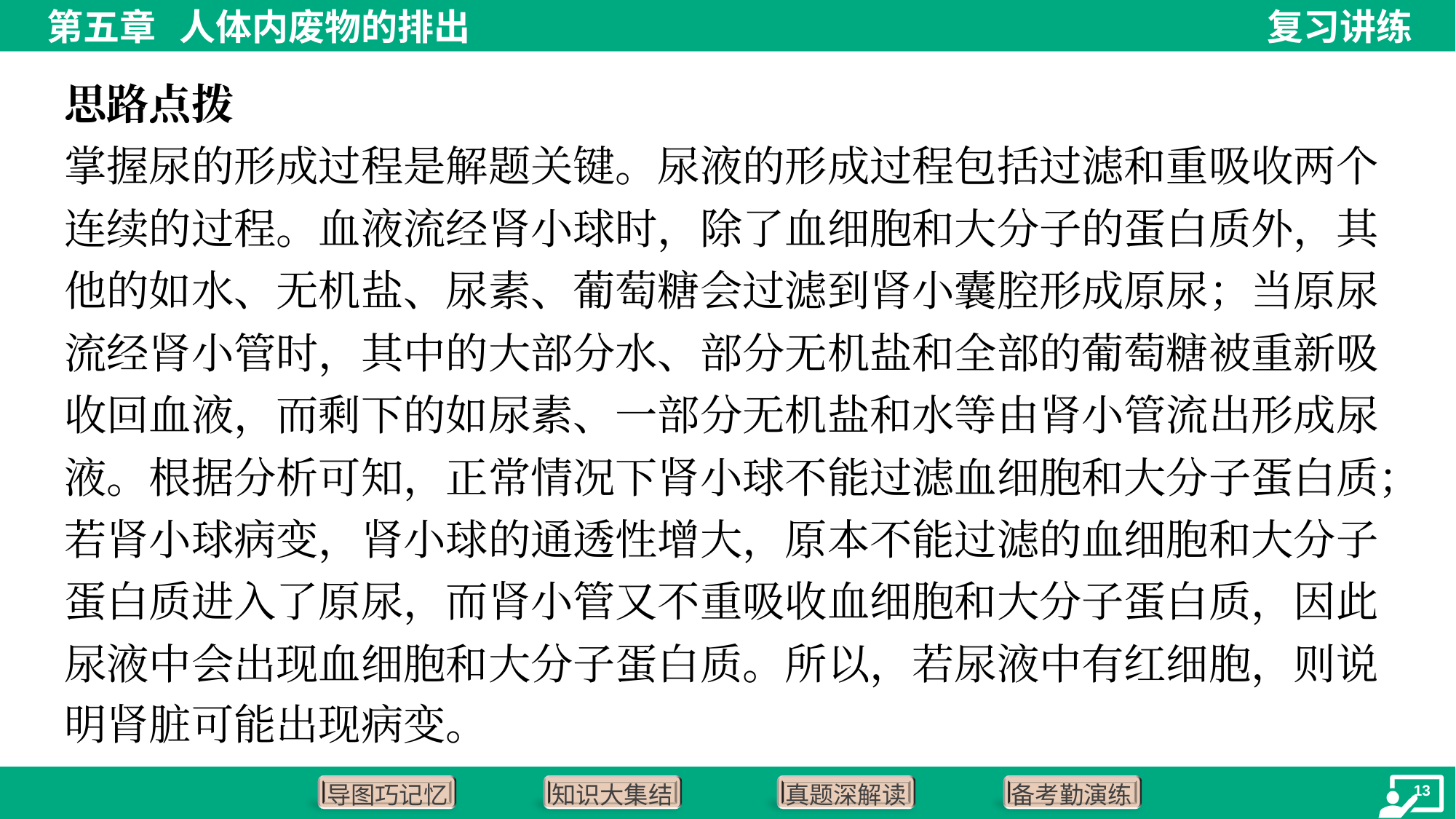

思路点拨
掌握尿的形成过程是解题关键。尿液的形成过程包括过滤和重吸收两个
连续的过程。血液流经肾小球时，除了血细胞和大分子的蛋白质外，其
他的如水、无机盐、尿素、葡萄糖会过滤到肾小囊腔形成原尿；当原尿
流经肾小管时，其中的大部分水、部分无机盐和全部的葡萄糖被重新吸
收回血液，而剩下的如尿素、一部分无机盐和水等由肾小管流出形成尿
液。根据分析可知，正常情况下肾小球不能过滤血细胞和大分子蛋白质；
若肾小球病变，肾小球的通透性增大，原本不能过滤的血细胞和大分子
蛋白质进入了原尿，而肾小管又不重吸收血细胞和大分子蛋白质，因此
尿液中会出现血细胞和大分子蛋白质。所以，若尿液中有红细胞，则说
明肾脏可能出现病变。